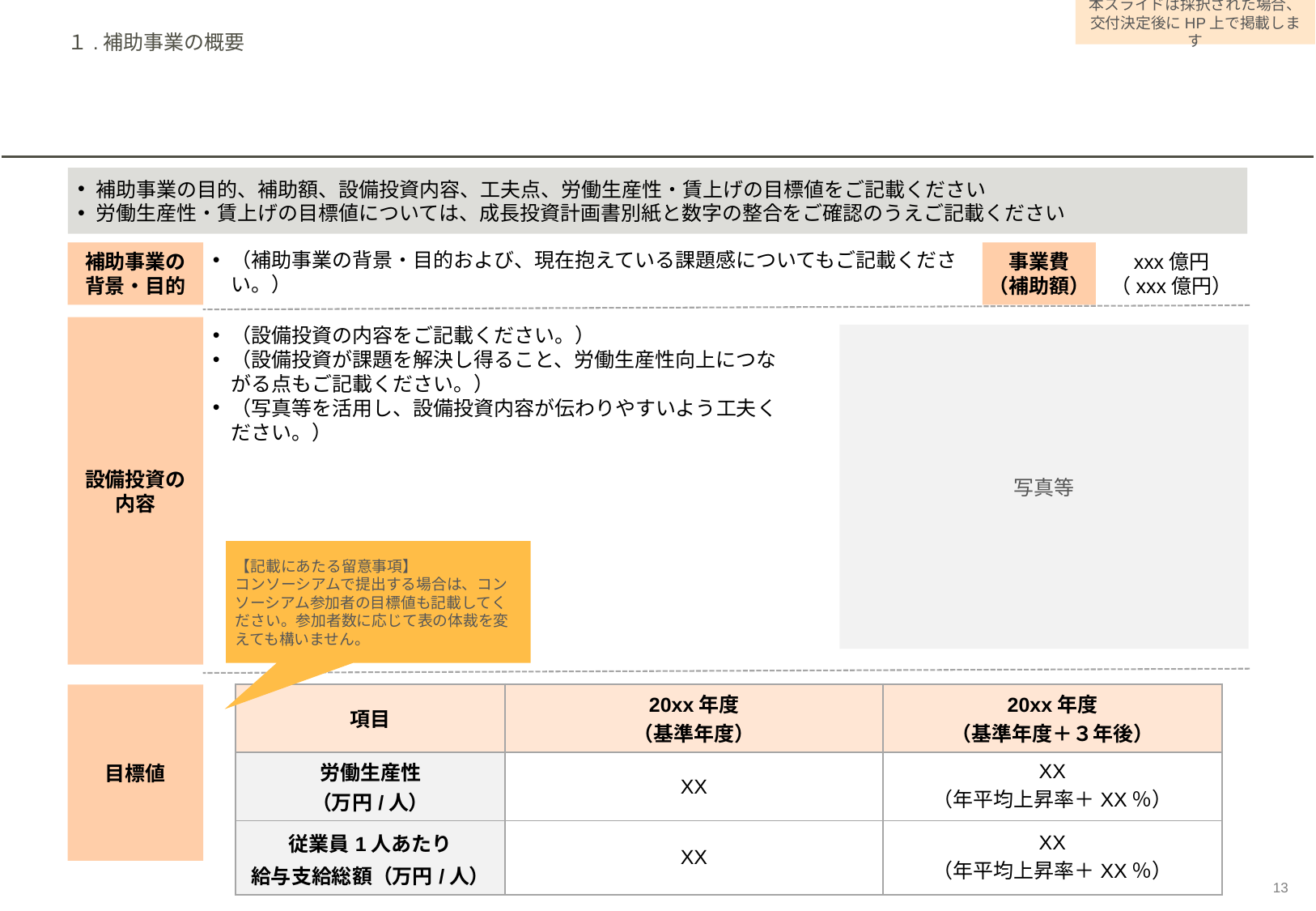

本スライドは採択された場合、交付決定後にHP上で掲載します
# １.補助事業の概要

補助事業の目的、補助額、設備投資内容、工夫点、労働生産性・賃上げの目標値をご記載ください
労働生産性・賃上げの目標値については、成長投資計画書別紙と数字の整合をご確認のうえご記載ください
補助事業の背景・目的
事業費
（補助額）
xxx億円
（xxx億円）
（補助事業の背景・目的および、現在抱えている課題感についてもご記載ください。）
設備投資の
内容
（設備投資の内容をご記載ください。）
（設備投資が課題を解決し得ること、労働生産性向上につながる点もご記載ください。）
（写真等を活用し、設備投資内容が伝わりやすいよう工夫ください。）
写真等
【記載にあたる留意事項】
コンソーシアムで提出する場合は、コンソーシアム参加者の目標値も記載してください。参加者数に応じて表の体裁を変えても構いません。
| 項目 | 20xx年度 （基準年度） | 20xx年度 （基準年度＋３年後） |
| --- | --- | --- |
| 労働生産性 （万円/人） | XX | XX （年平均上昇率＋XX％） |
| 従業員1人あたり 給与支給総額（万円/人） | XX | XX （年平均上昇率＋XX％） |
目標値